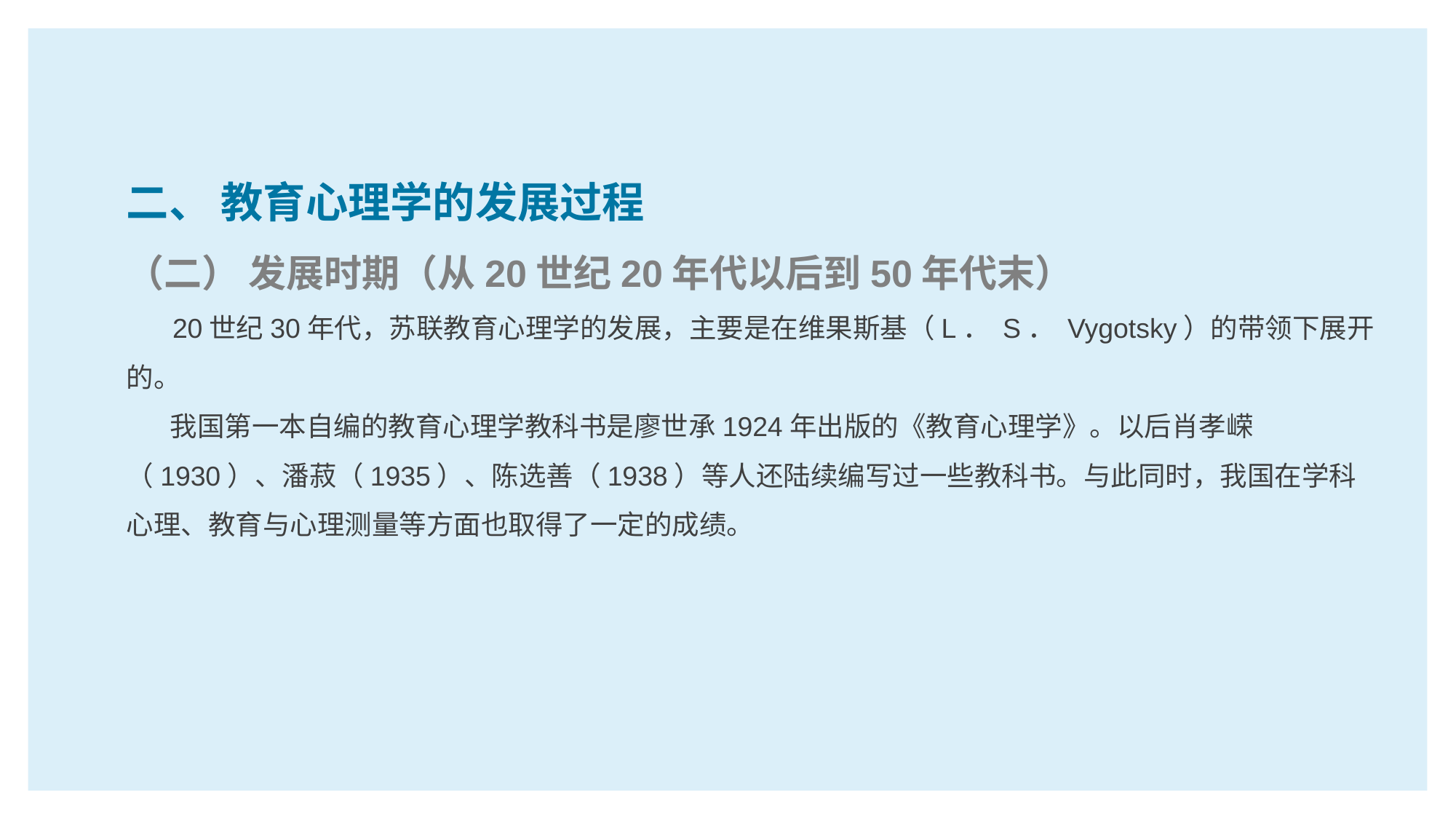

二、 教育心理学的发展过程
（二） 发展时期（从20世纪20年代以后到50年代末）
      20世纪30年代，苏联教育心理学的发展，主要是在维果斯基（L． S． Vygotsky）的带领下展开的。
      我国第一本自编的教育心理学教科书是廖世承1924年出版的《教育心理学》。以后肖孝嵘（1930）、潘菽（1935）、陈选善（1938）等人还陆续编写过一些教科书。与此同时，我国在学科心理、教育与心理测量等方面也取得了一定的成绩。